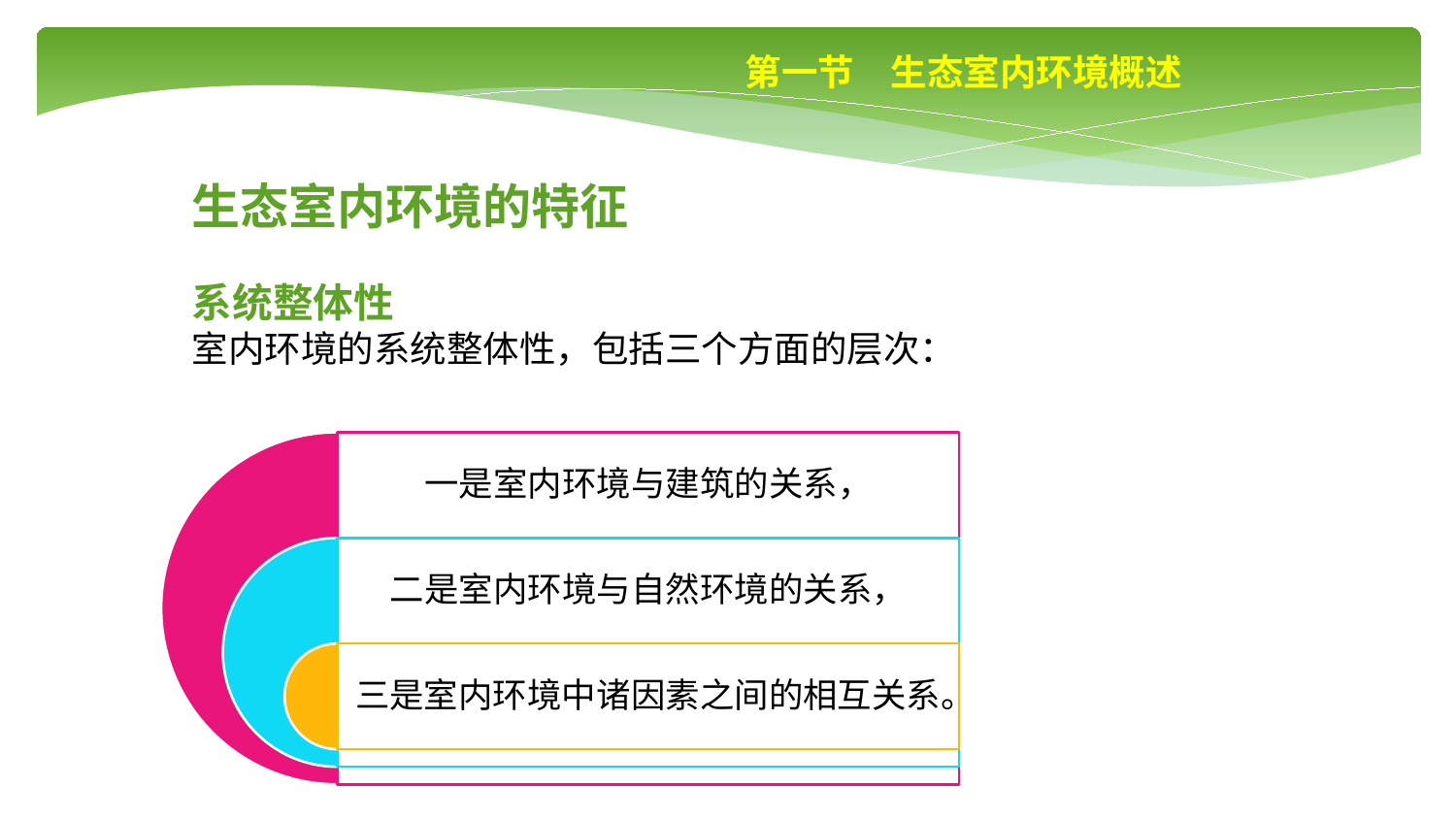

第一节　生态室内环境概述
生态室内环境的特征

系统整体性
室内环境的系统整体性，包括三个方面的层次：
一是室内环境与建筑的关系，
二是室内环境与自然环境的关系，
三是室内环境中诸因素之间的相互关系。